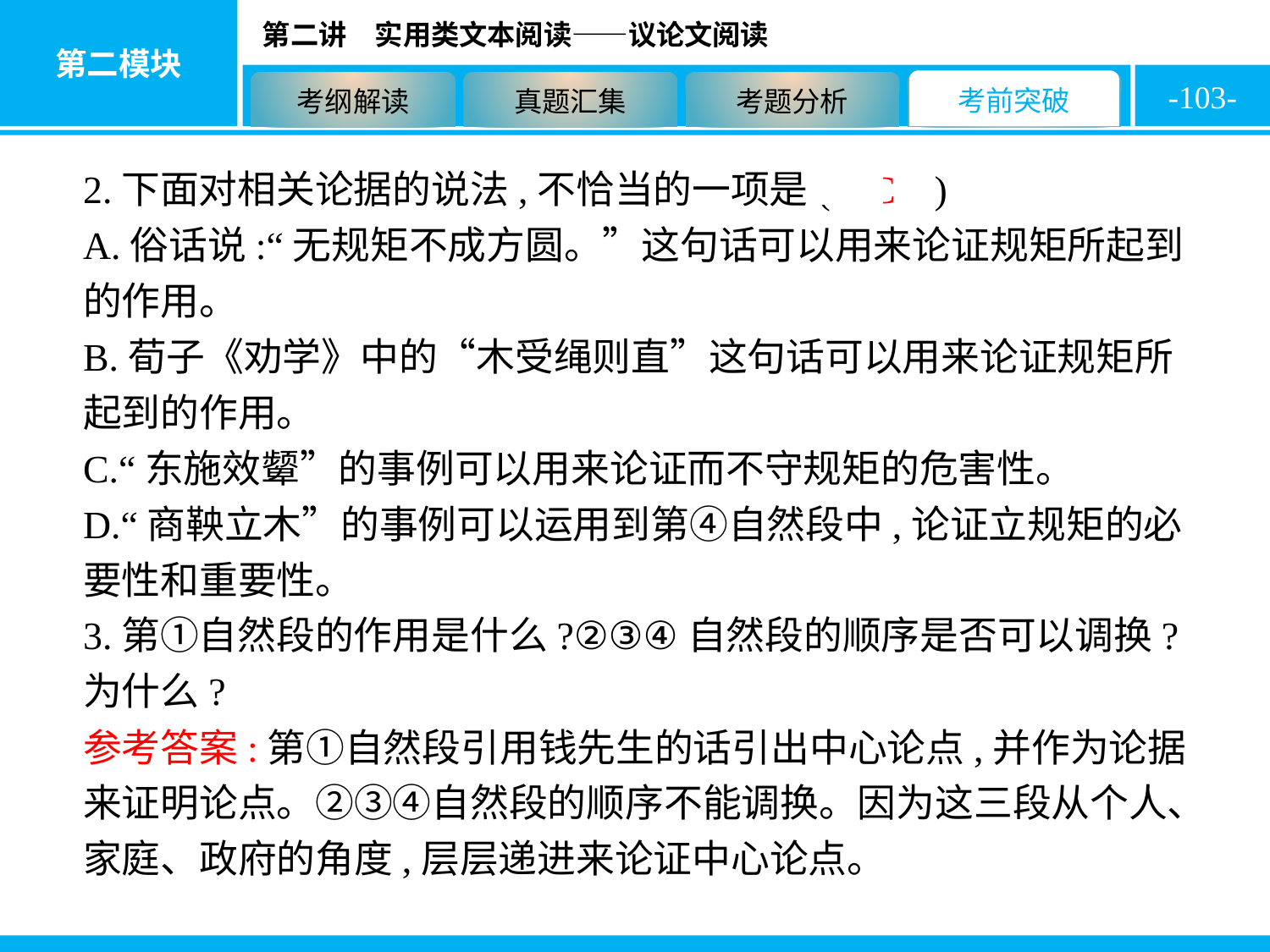

-103-
2.下面对相关论据的说法,不恰当的一项是(    C    )
A.俗话说:“无规矩不成方圆。”这句话可以用来论证规矩所起到的作用。
B.荀子《劝学》中的“木受绳则直”这句话可以用来论证规矩所起到的作用。
C.“东施效颦”的事例可以用来论证而不守规矩的危害性。
D.“商鞅立木”的事例可以运用到第④自然段中,论证立规矩的必要性和重要性。
3.第①自然段的作用是什么?②③④自然段的顺序是否可以调换?为什么?
参考答案:第①自然段引用钱先生的话引出中心论点,并作为论据来证明论点。②③④自然段的顺序不能调换。因为这三段从个人、家庭、政府的角度,层层递进来论证中心论点。